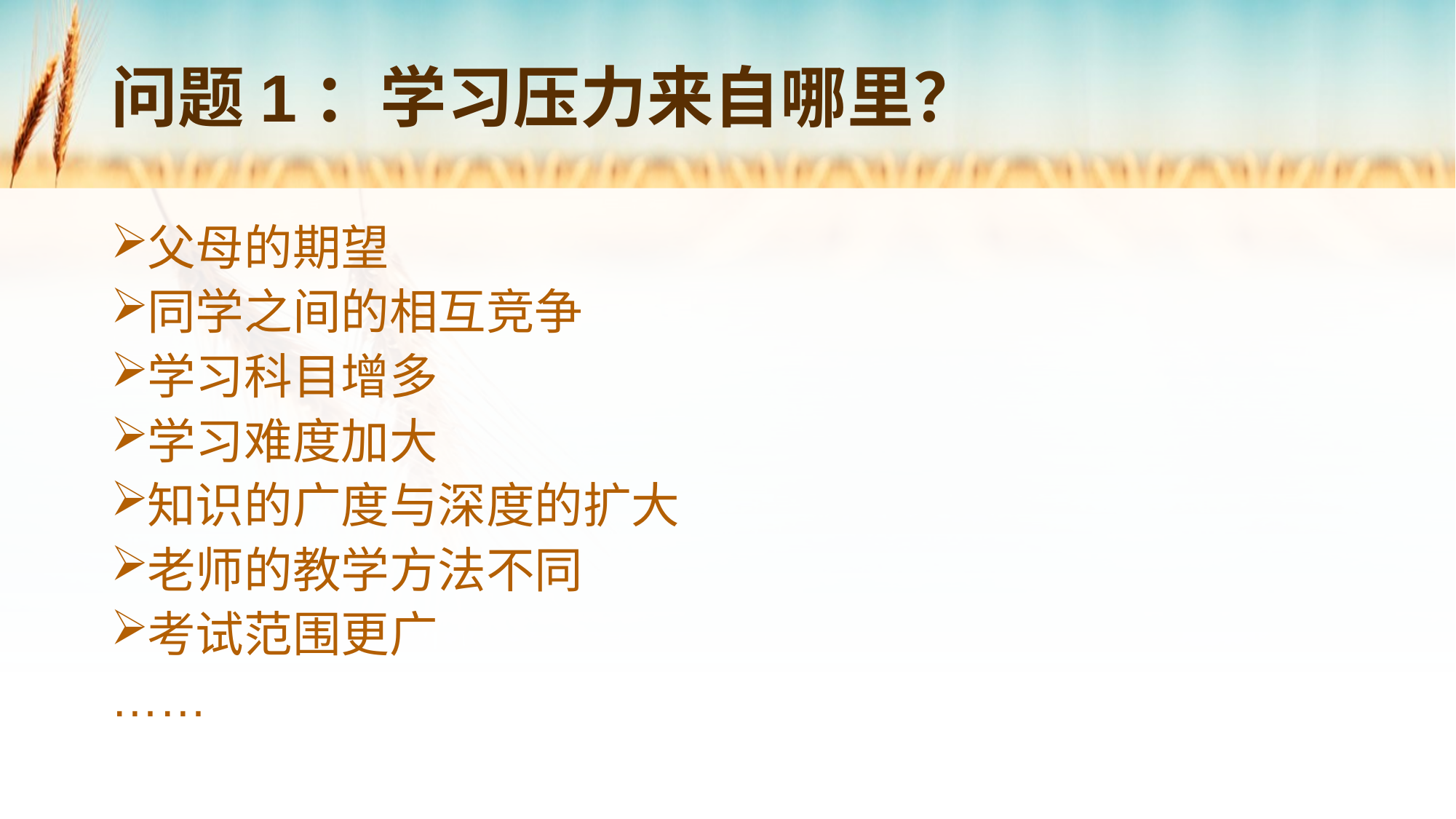

# 问题1：学习压力来自哪里？
父母的期望
同学之间的相互竞争
学习科目增多
学习难度加大
知识的广度与深度的扩大
老师的教学方法不同
考试范围更广
……